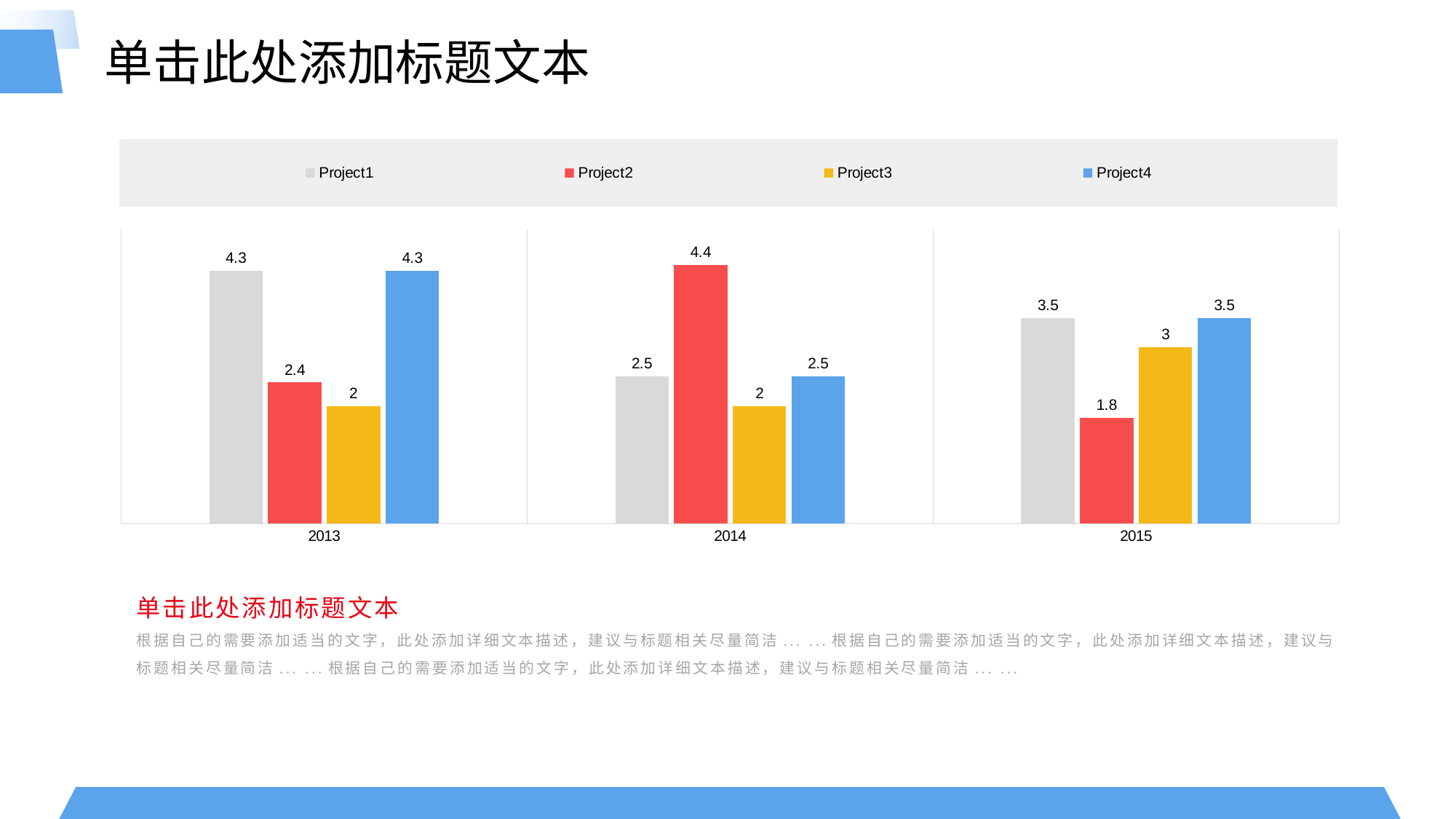

单击此处添加标题文本

### Chart

| Category | Project1 | Project2 | Project3 | Project4 |
|---|---|---|---|---|
| 2013 | 4.3 | 2.4 | 2.0 | 4.3 |
| 2014 | 2.5 | 4.4 | 2.0 | 2.5 |
| 2015 | 3.5 | 1.8 | 3.0 | 3.5 |
单击此处添加标题文本
根据自己的需要添加适当的文字，此处添加详细文本描述，建议与标题相关尽量简洁... ...根据自己的需要添加适当的文字，此处添加详细文本描述，建议与标题相关尽量简洁... ...根据自己的需要添加适当的文字，此处添加详细文本描述，建议与标题相关尽量简洁... ...